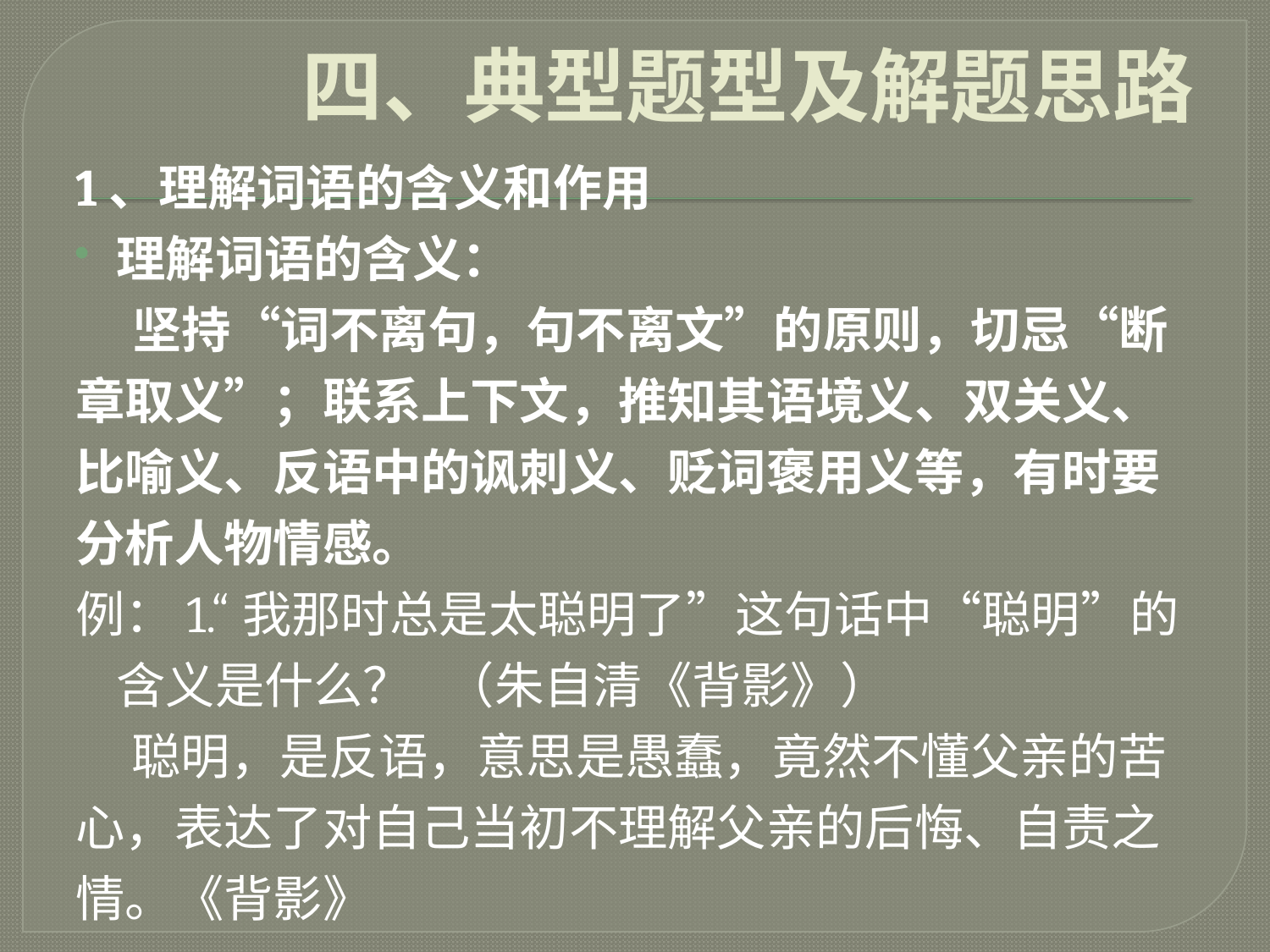

# 四、典型题型及解题思路
1、理解词语的含义和作用
理解词语的含义：
    坚持“词不离句，句不离文”的原则，切忌“断章取义”；联系上下文，推知其语境义、双关义、比喻义、反语中的讽刺义、贬词褒用义等，有时要分析人物情感。
例：1.“我那时总是太聪明了”这句话中“聪明”的含义是什么？   （朱自清《背影》）
    聪明，是反语，意思是愚蠢，竟然不懂父亲的苦心，表达了对自己当初不理解父亲的后悔、自责之情。《背影》